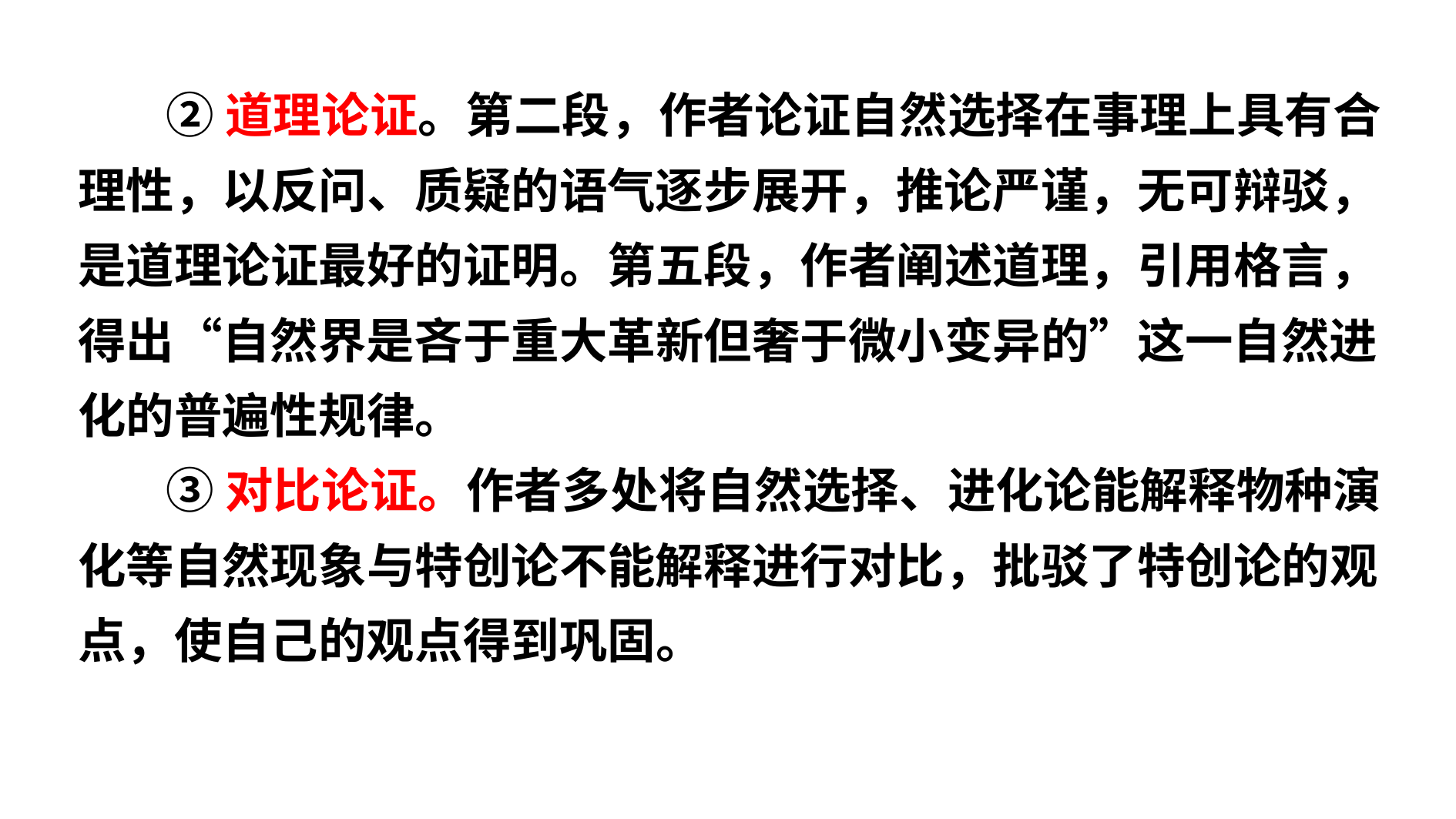

②道理论证。第二段，作者论证自然选择在事理上具有合理性，以反问、质疑的语气逐步展开，推论严谨，无可辩驳，是道理论证最好的证明。第五段，作者阐述道理，引用格言，得出“自然界是吝于重大革新但奢于微小变异的”这一自然进化的普遍性规律。
        ③对比论证。作者多处将自然选择、进化论能解释物种演化等自然现象与特创论不能解释进行对比，批驳了特创论的观点，使自己的观点得到巩固。